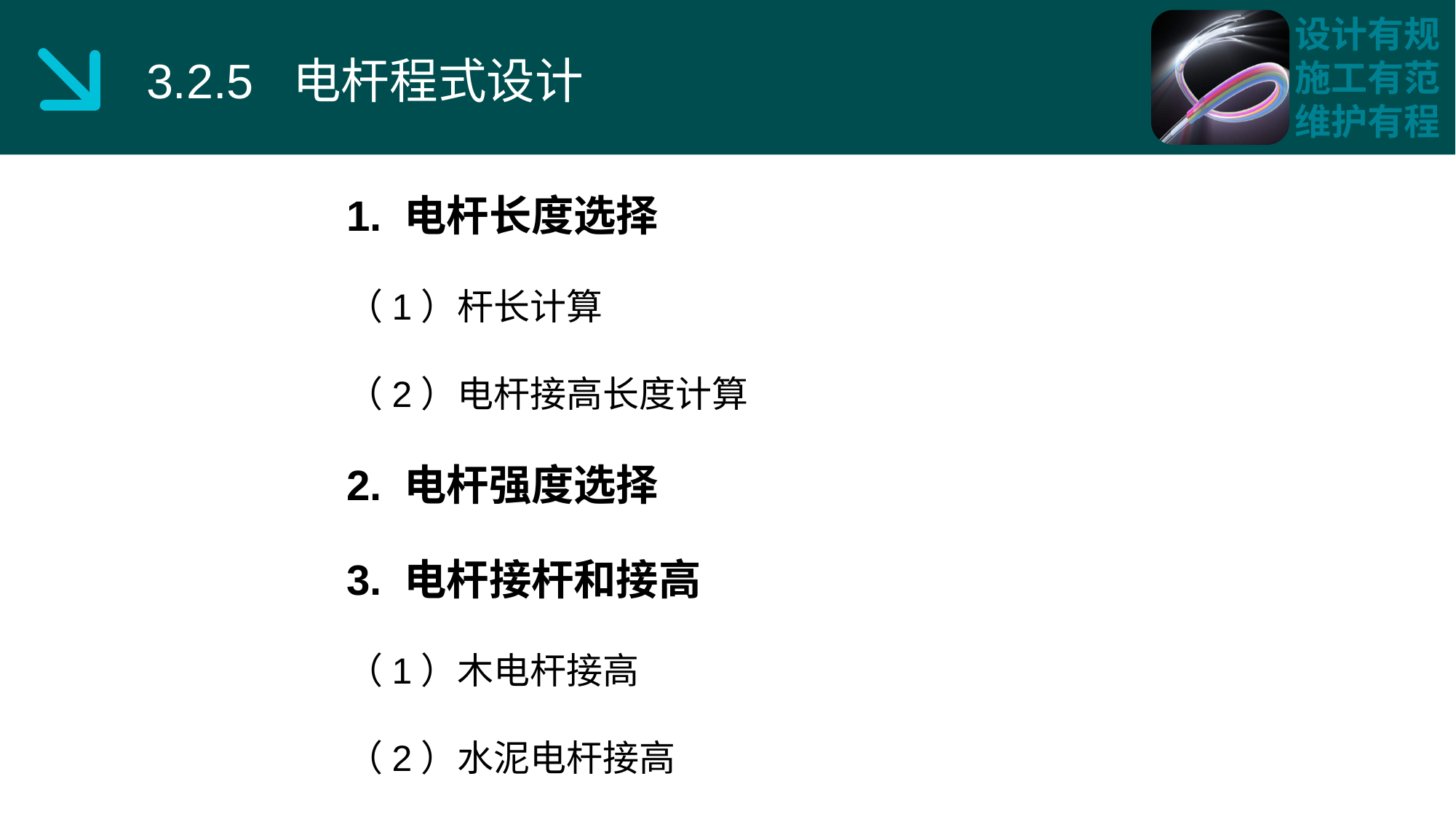

3.2.5  电杆程式设计

1. 电杆长度选择

（1）杆长计算

（2）电杆接高长度计算

2. 电杆强度选择

3. 电杆接杆和接高

（1）木电杆接高

（2）水泥电杆接高